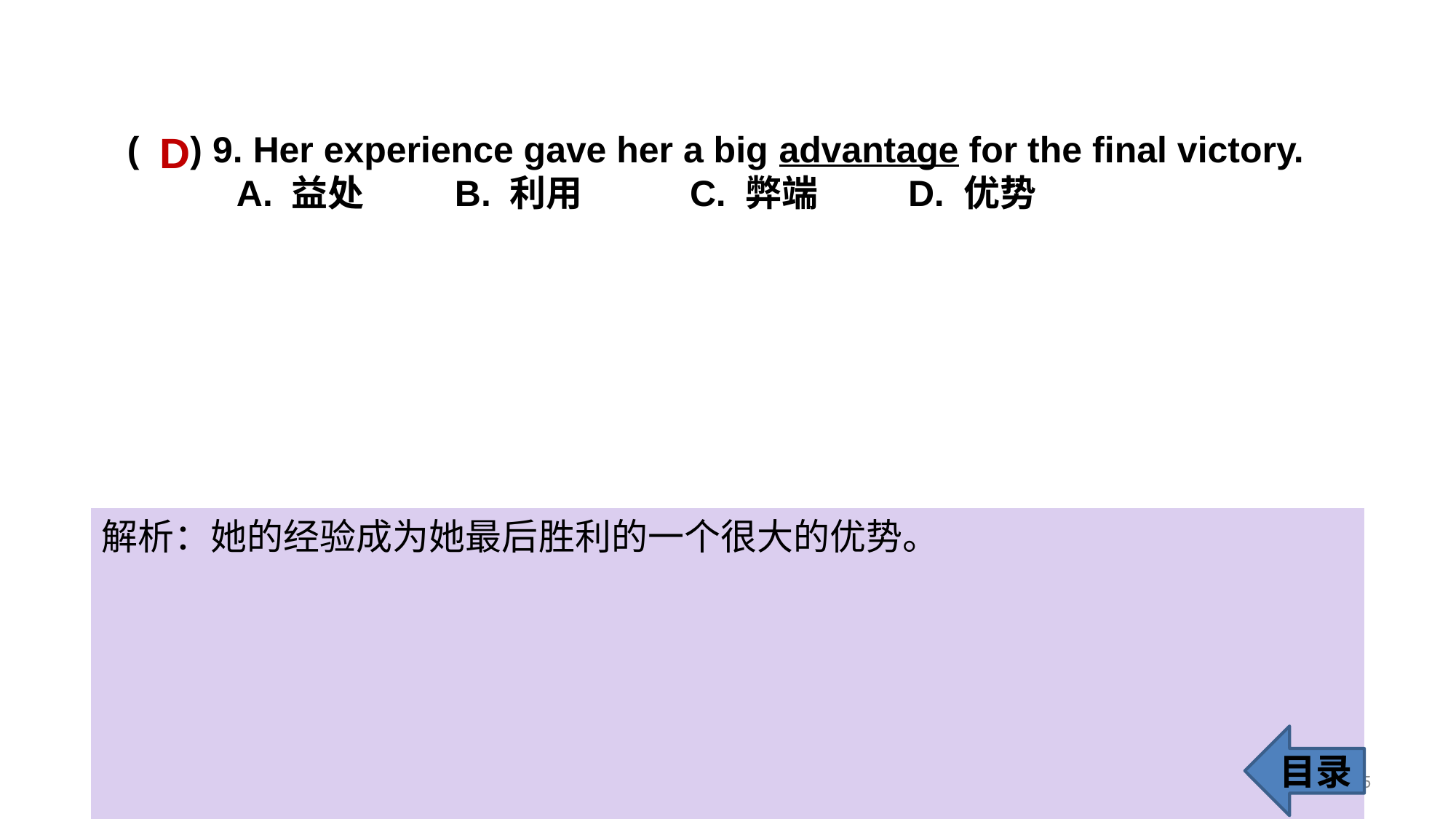

D
(     ) 9. Her experience gave her a big advantage for the final victory.
	A. 益处 	B. 利用	 C. 弊端	 D. 优势
解析：她的经验成为她最后胜利的一个很大的优势。

目录
15